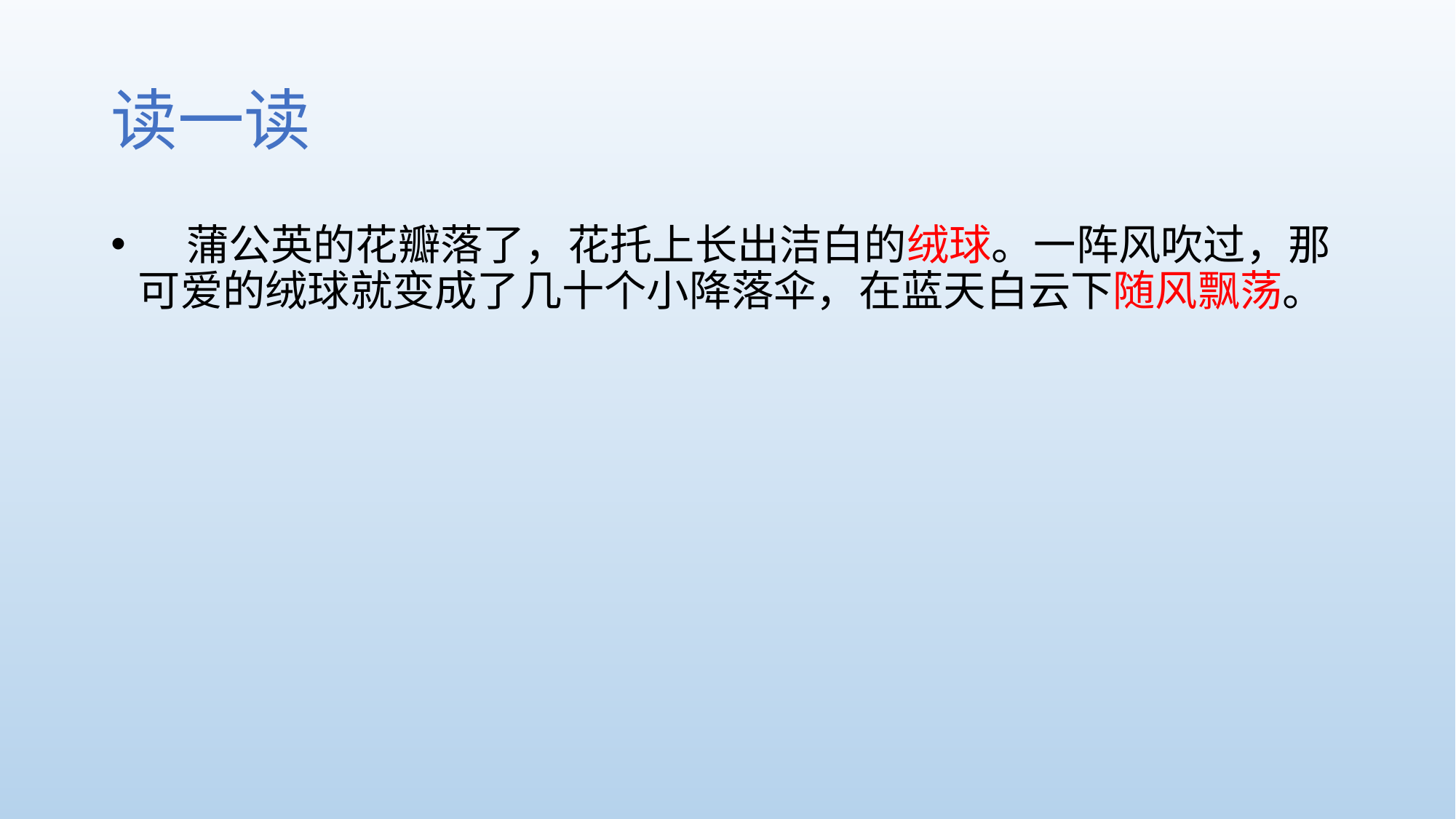

# 读一读
    蒲公英的花瓣落了，花托上长出洁白的绒球。一阵风吹过，那可爱的绒球就变成了几十个小降落伞，在蓝天白云下随风飘荡。